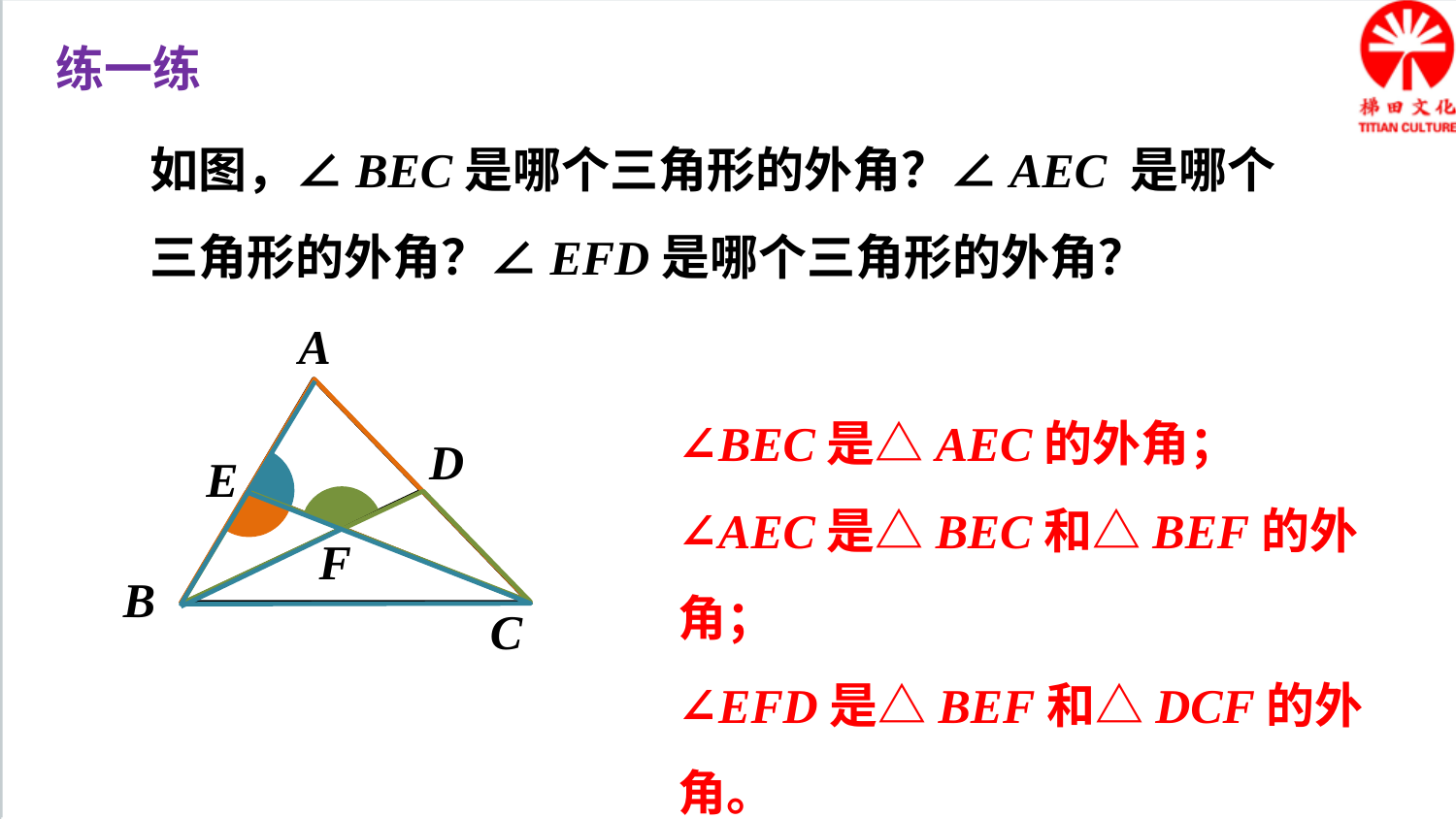

练一练
如图，∠BEC是哪个三角形的外角？∠AEC 是哪个三角形的外角？∠EFD是哪个三角形的外角？
A

B
C
D
E
F
∠BEC是△AEC的外角；
∠AEC是△BEC和△BEF的外角；
∠EFD是△BEF和△DCF的外角。